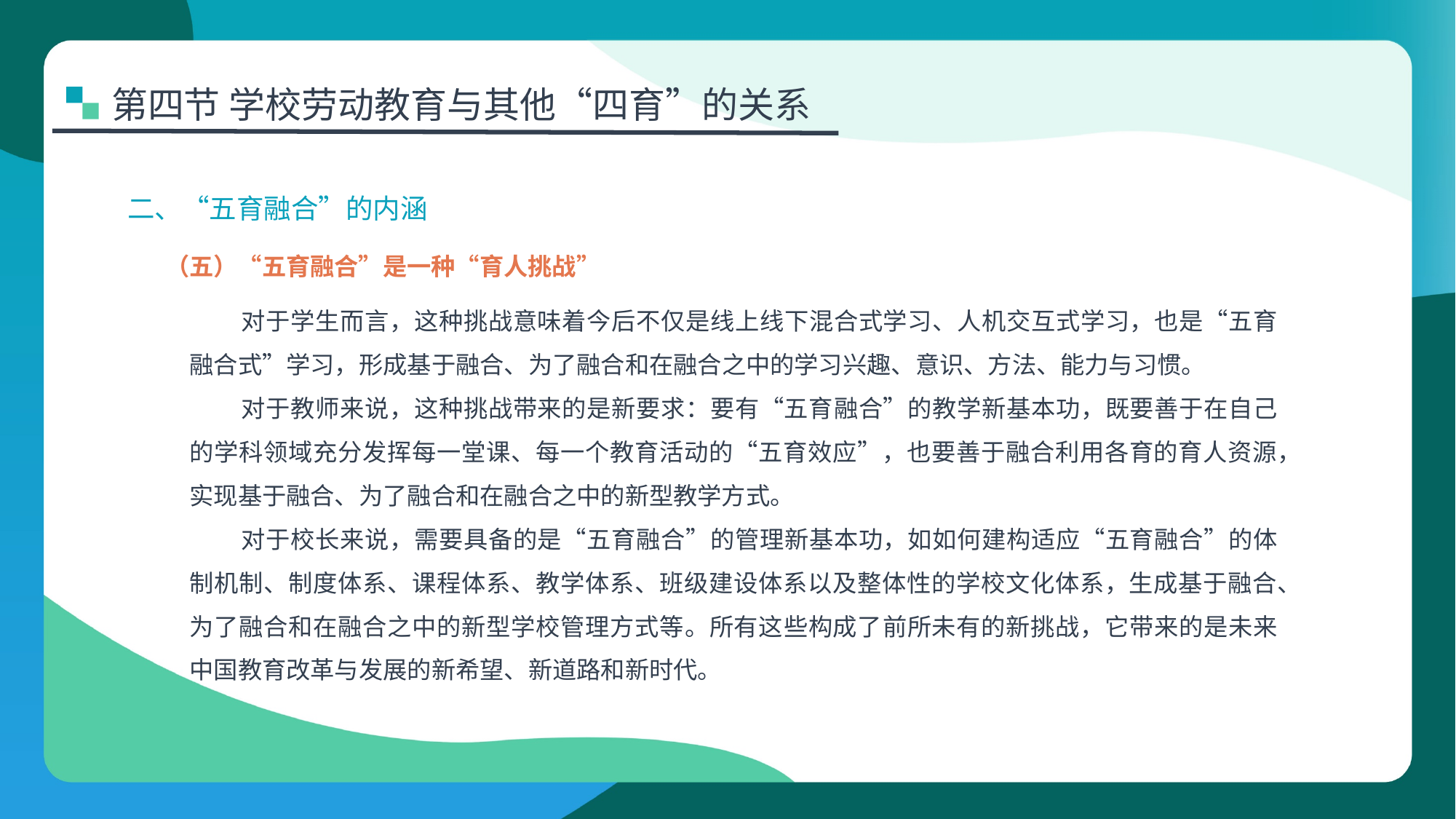

第四节 学校劳动教育与其他“四育”的关系

二、“五育融合”的内涵
（五）“五育融合”是一种“育人挑战”
对于学生而言，这种挑战意味着今后不仅是线上线下混合式学习、人机交互式学习，也是“五育融合式”学习，形成基于融合、为了融合和在融合之中的学习兴趣、意识、方法、能力与习惯。
对于教师来说，这种挑战带来的是新要求：要有“五育融合”的教学新基本功，既要善于在自己的学科领域充分发挥每一堂课、每一个教育活动的“五育效应”，也要善于融合利用各育的育人资源，实现基于融合、为了融合和在融合之中的新型教学方式。
对于校长来说，需要具备的是“五育融合”的管理新基本功，如如何建构适应“五育融合”的体制机制、制度体系、课程体系、教学体系、班级建设体系以及整体性的学校文化体系，生成基于融合、为了融合和在融合之中的新型学校管理方式等。所有这些构成了前所未有的新挑战，它带来的是未来中国教育改革与发展的新希望、新道路和新时代。